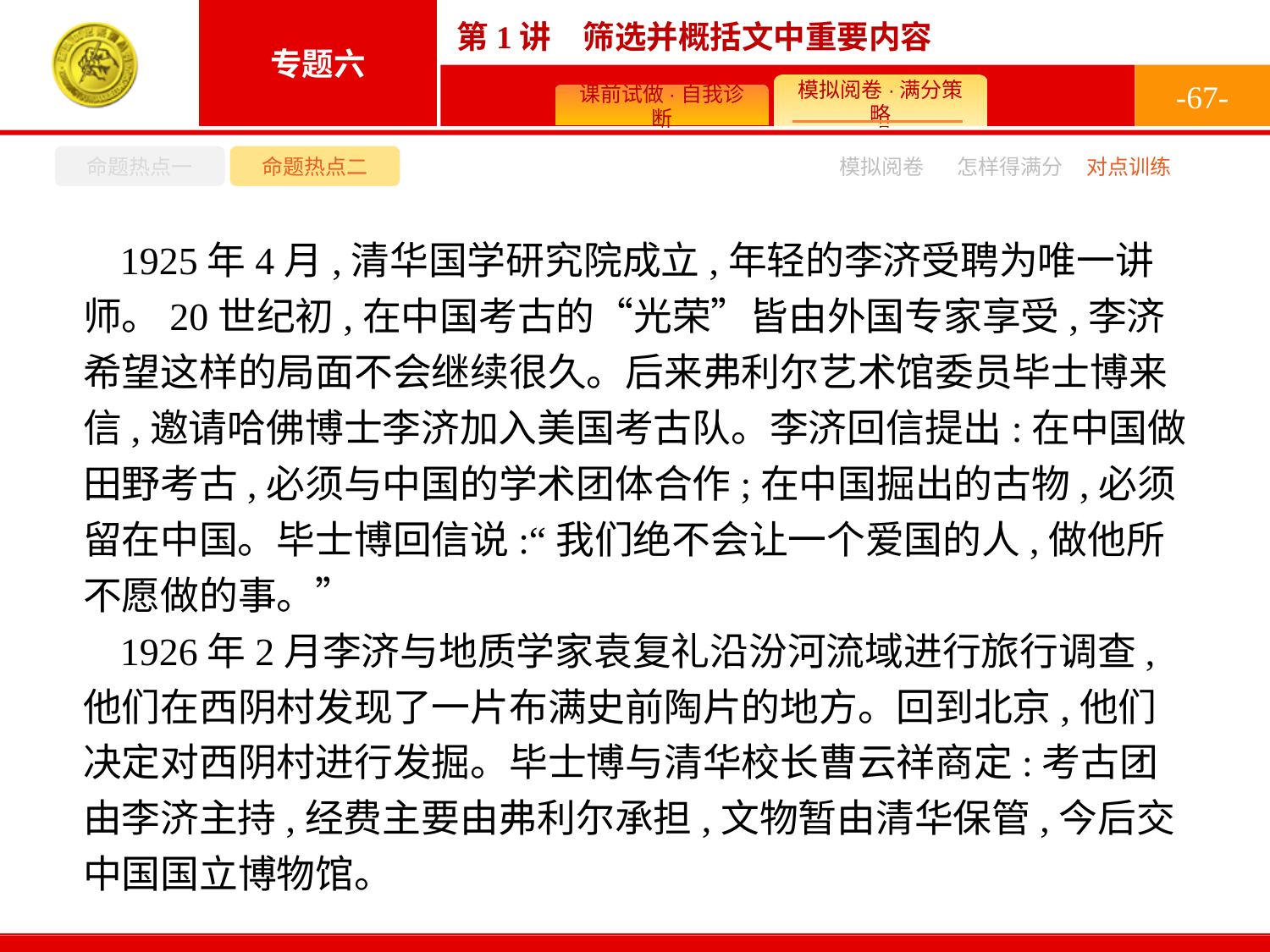

-67-
命题热点一
命题热点二
怎样得满分
模拟阅卷
对点训练
1925年4月,清华国学研究院成立,年轻的李济受聘为唯一讲师。20世纪初,在中国考古的“光荣”皆由外国专家享受,李济希望这样的局面不会继续很久。后来弗利尔艺术馆委员毕士博来信,邀请哈佛博士李济加入美国考古队。李济回信提出:在中国做田野考古,必须与中国的学术团体合作;在中国掘出的古物,必须留在中国。毕士博回信说:“我们绝不会让一个爱国的人,做他所不愿做的事。”
1926年2月李济与地质学家袁复礼沿汾河流域进行旅行调查,他们在西阴村发现了一片布满史前陶片的地方。回到北京,他们决定对西阴村进行发掘。毕士博与清华校长曹云祥商定:考古团由李济主持,经费主要由弗利尔承担,文物暂由清华保管,今后交中国国立博物馆。